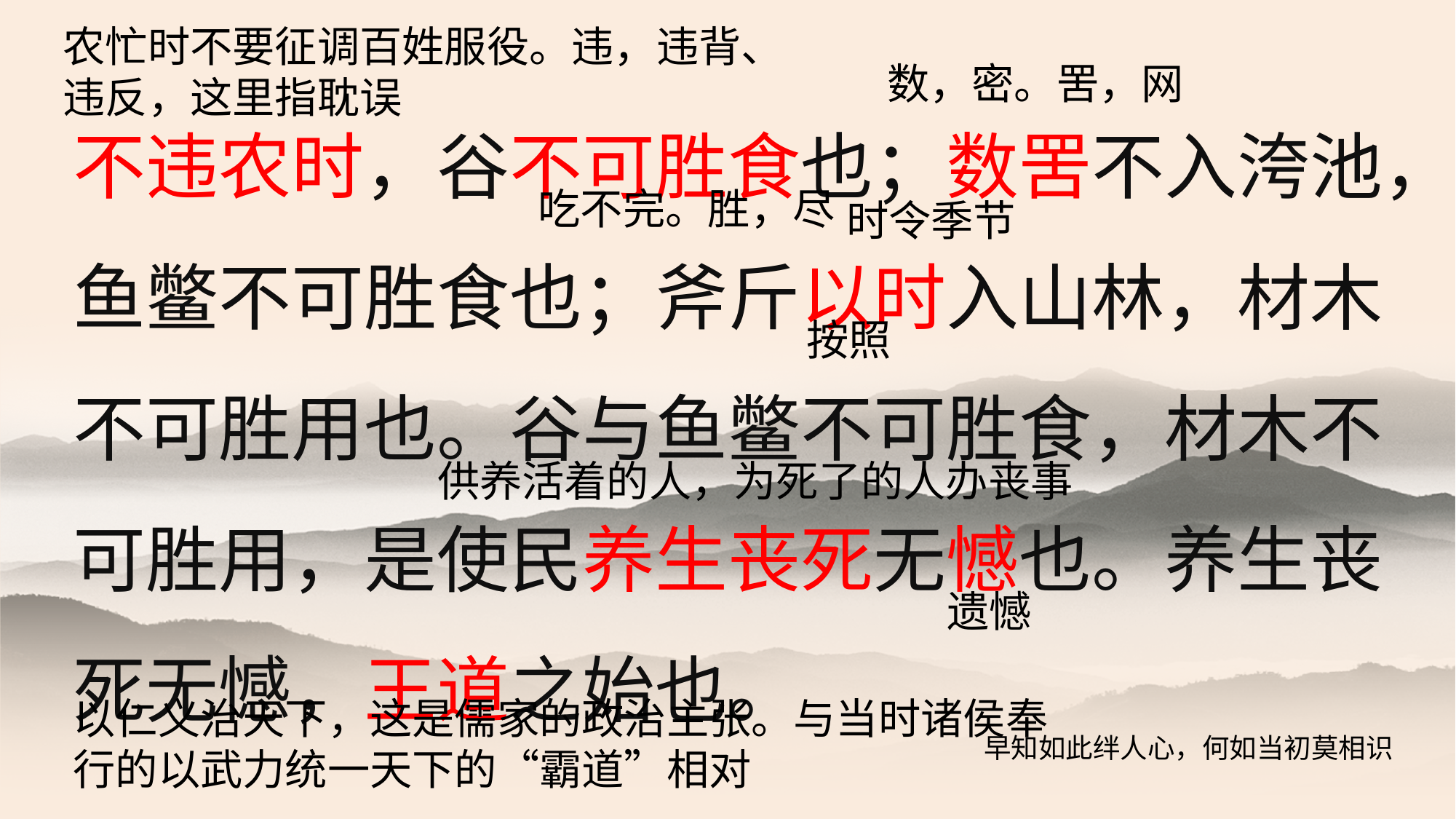

农忙时不要征调百姓服役。违，违背、违反，这里指耽误
数，密。罟，网
不违农时，谷不可胜食也；数罟不入洿池，鱼鳖不可胜食也；斧斤以时入山林，材木不可胜用也。谷与鱼鳖不可胜食，材木不可胜用，是使民养生丧死无憾也。养生丧死无憾，王道之始也。
吃不完。胜，尽
时令季节
按照
供养活着的人，为死了的人办丧事
遗憾
以仁义治天下，这是儒家的政治主张。与当时诸侯奉行的以武力统一天下的“霸道”相对